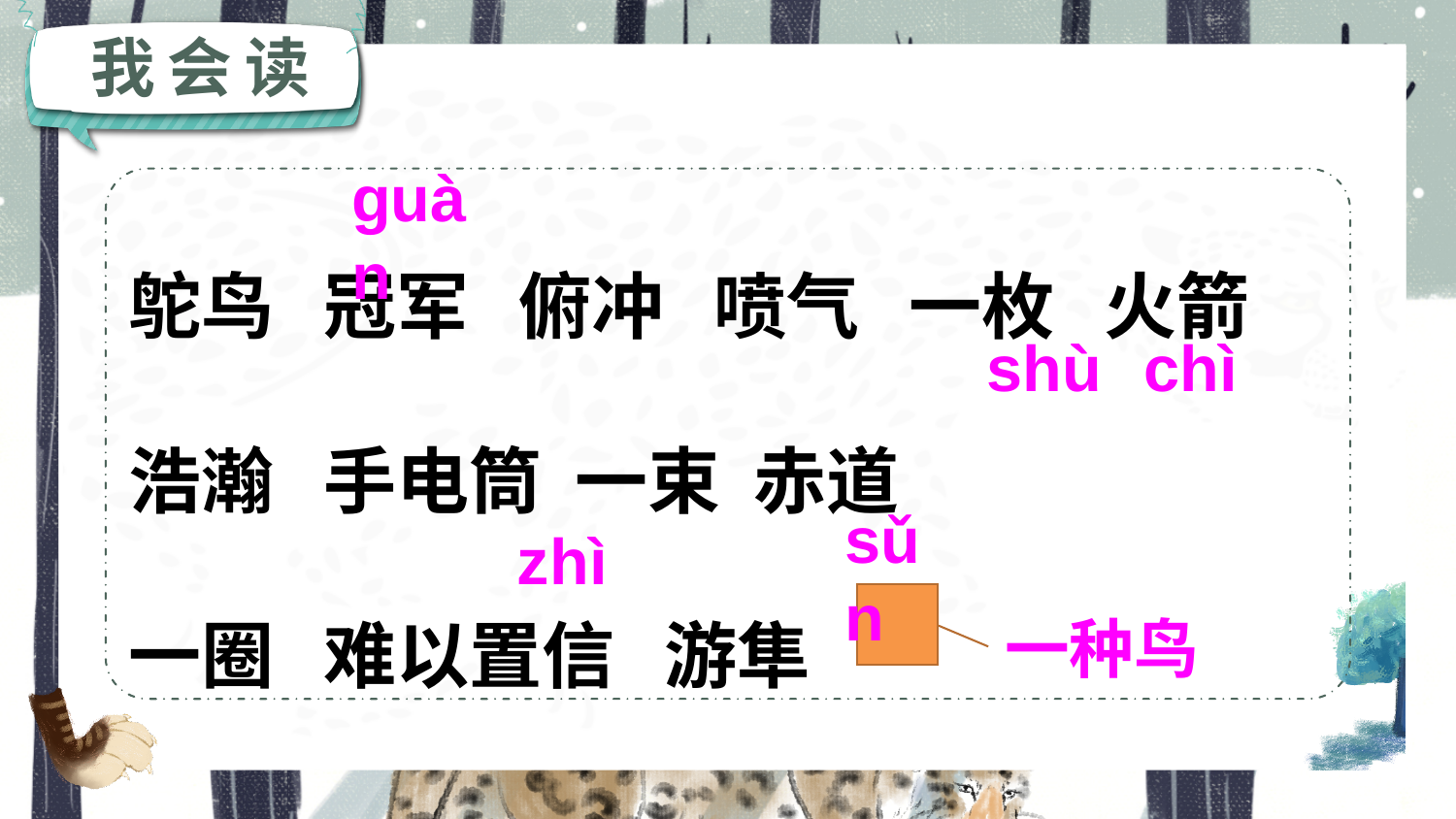

我会读
ɡuàn
鸵鸟   冠军   俯冲   喷气   一枚   火箭   浩瀚   手电筒  一束  赤道
一圈   难以置信   游隼

shù
chì
sǔn
zhì

一种鸟